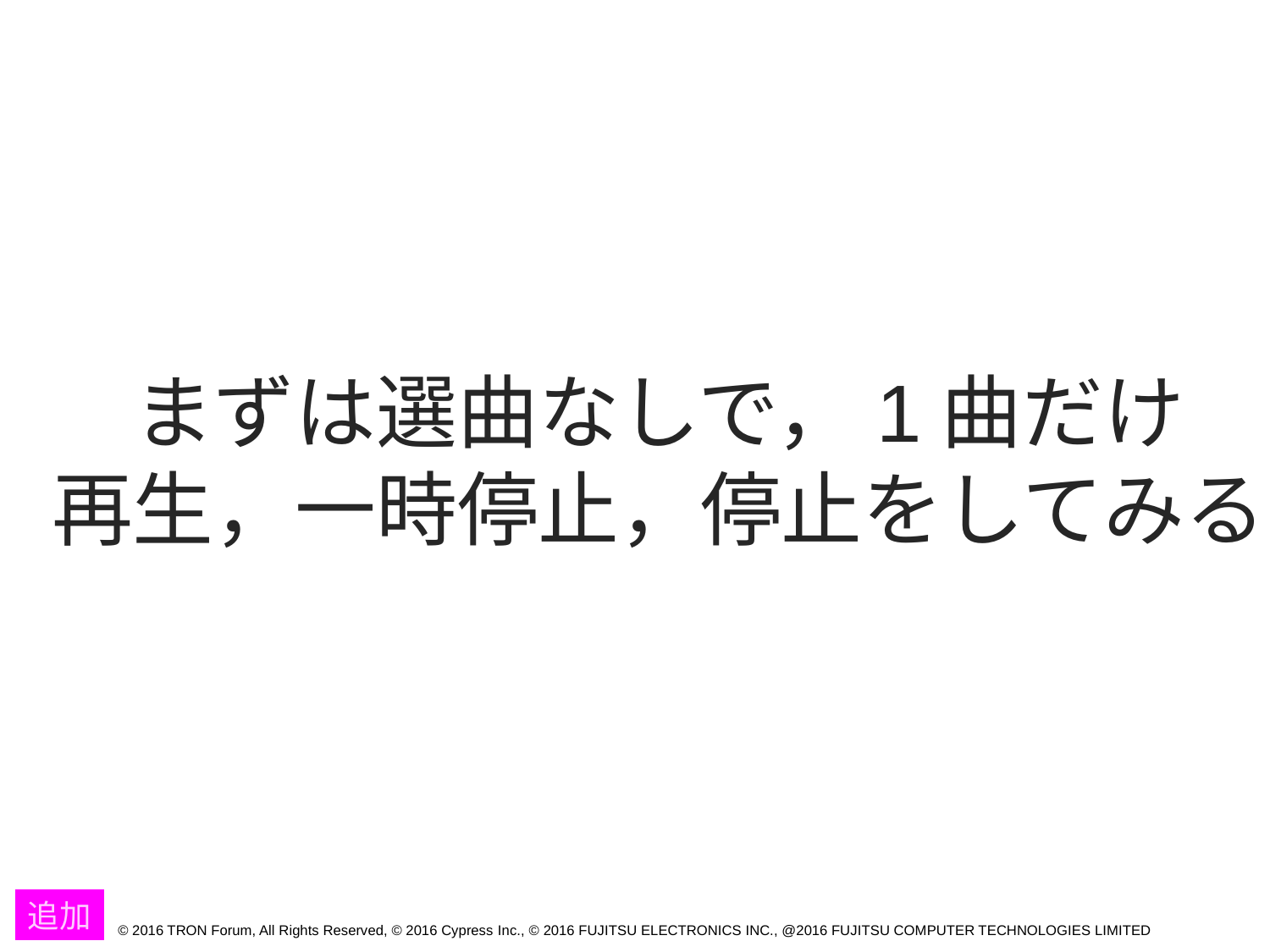

まずは選曲なしで，1曲だけ
再生，一時停止，停止をしてみる
追加
© 2016 TRON Forum, All Rights Reserved, © 2016 Cypress Inc., © 2016 FUJITSU ELECTRONICS INC., @2016 FUJITSU COMPUTER TECHNOLOGIES LIMITED